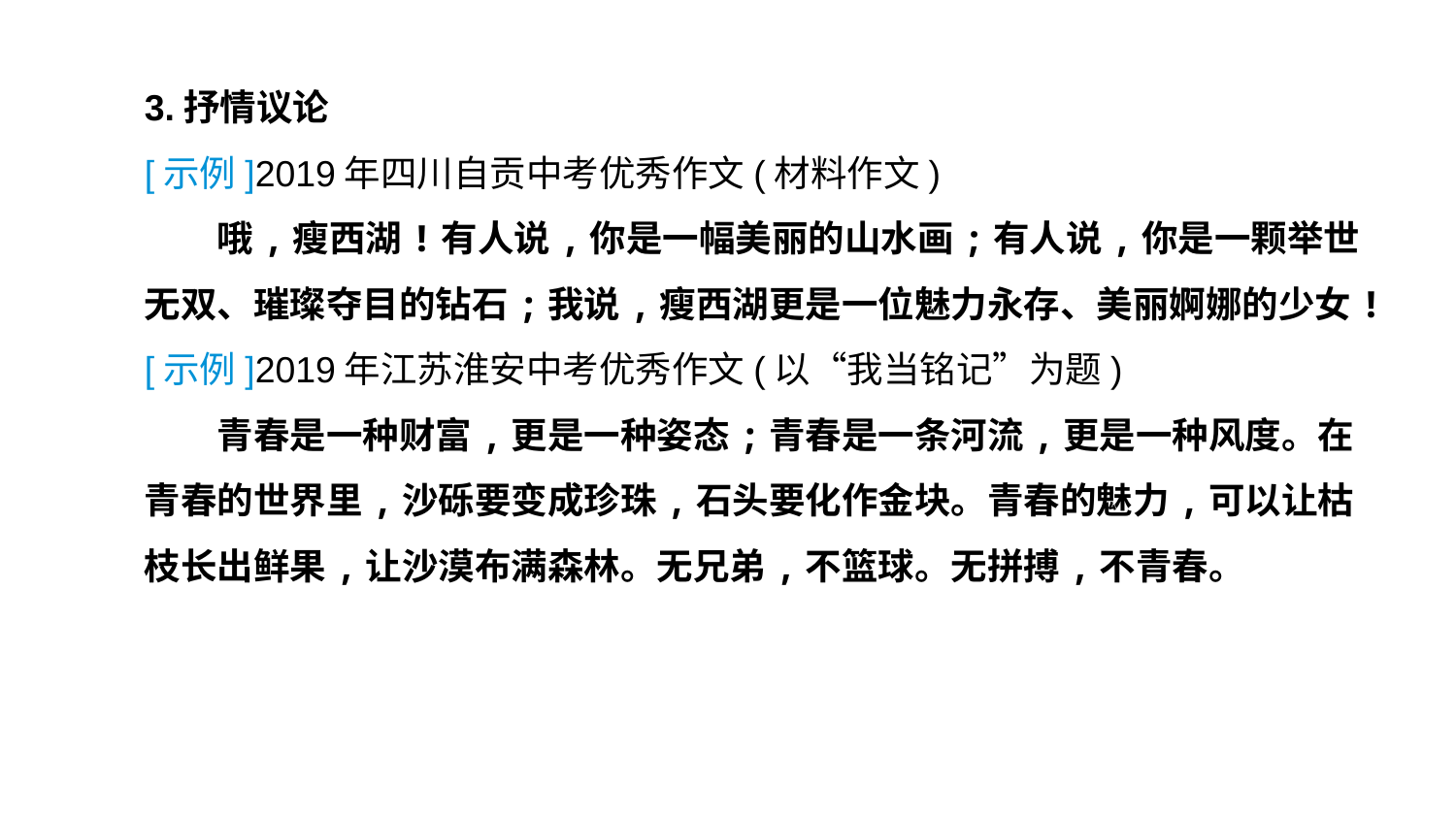

3.抒情议论
[示例]2019年四川自贡中考优秀作文(材料作文)
　　哦,瘦西湖!有人说,你是一幅美丽的山水画;有人说,你是一颗举世无双、璀璨夺目的钻石;我说,瘦西湖更是一位魅力永存、美丽婀娜的少女!
[示例]2019年江苏淮安中考优秀作文(以“我当铭记”为题)
　　青春是一种财富,更是一种姿态;青春是一条河流,更是一种风度。在青春的世界里,沙砾要变成珍珠,石头要化作金块。青春的魅力,可以让枯枝长出鲜果,让沙漠布满森林。无兄弟,不篮球。无拼搏,不青春。